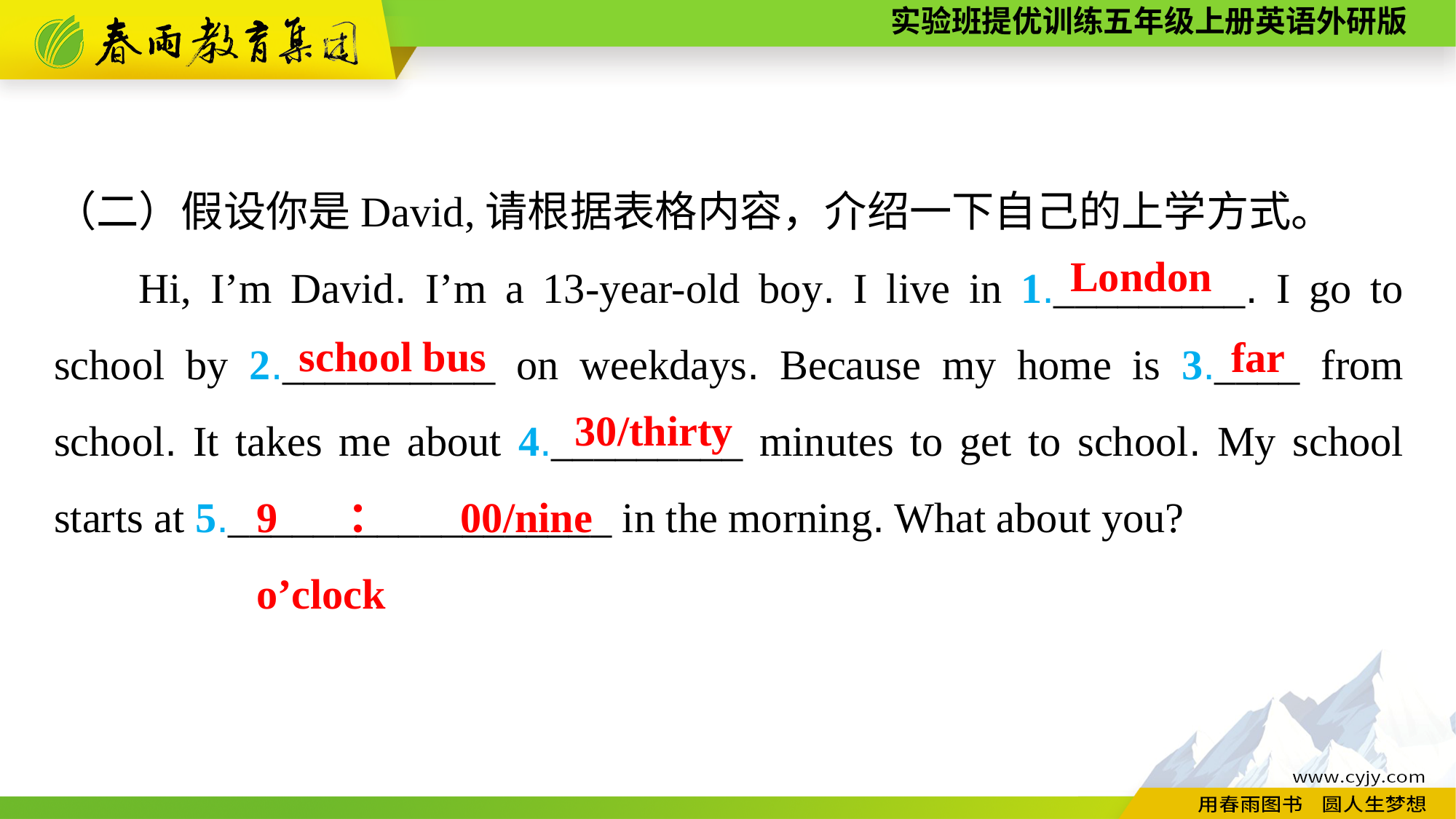

（二）假设你是David,请根据表格内容，介绍一下自己的上学方式。
Hi, I’m David. I’m a 13-year-old boy. I live in 1._________. I go to school by 2.__________ on weekdays. Because my home is 3.____ from school. It takes me about 4._________ minutes to get to school. My school starts at 5.__________________ in the morning. What about you?
London
school bus
far
30/thirty
9：00/nine o’clock